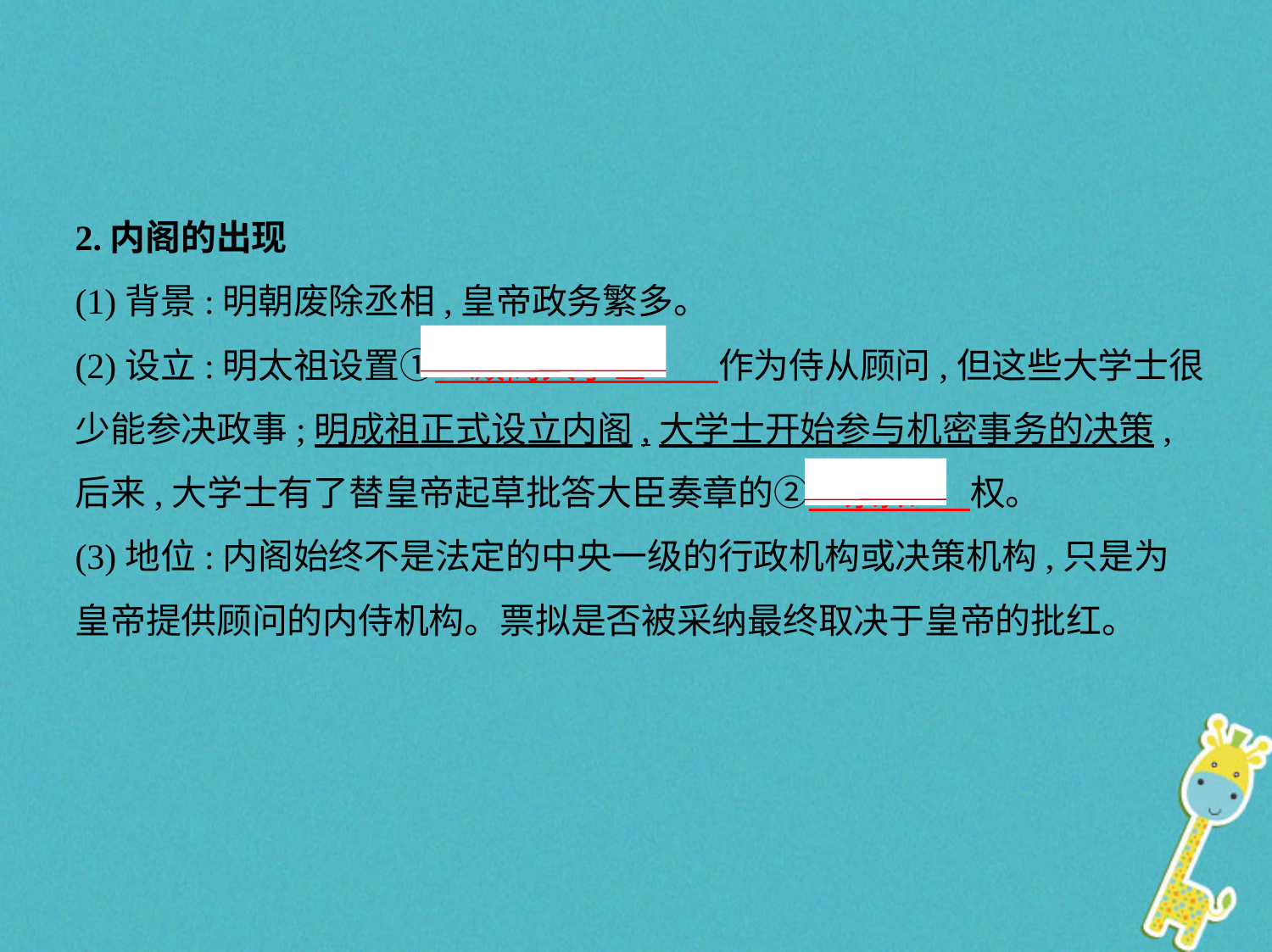

2.内阁的出现
(1)背景:明朝废除丞相,皇帝政务繁多。
(2)设立:明太祖设置①　殿阁大学士         作为侍从顾问,但这些大学士很
少能参决政事;明成祖正式设立内阁,大学士开始参与机密事务的决策,
后来,大学士有了替皇帝起草批答大臣奏章的②　票拟       权。
(3)地位:内阁始终不是法定的中央一级的行政机构或决策机构,只是为
皇帝提供顾问的内侍机构。票拟是否被采纳最终取决于皇帝的批红。